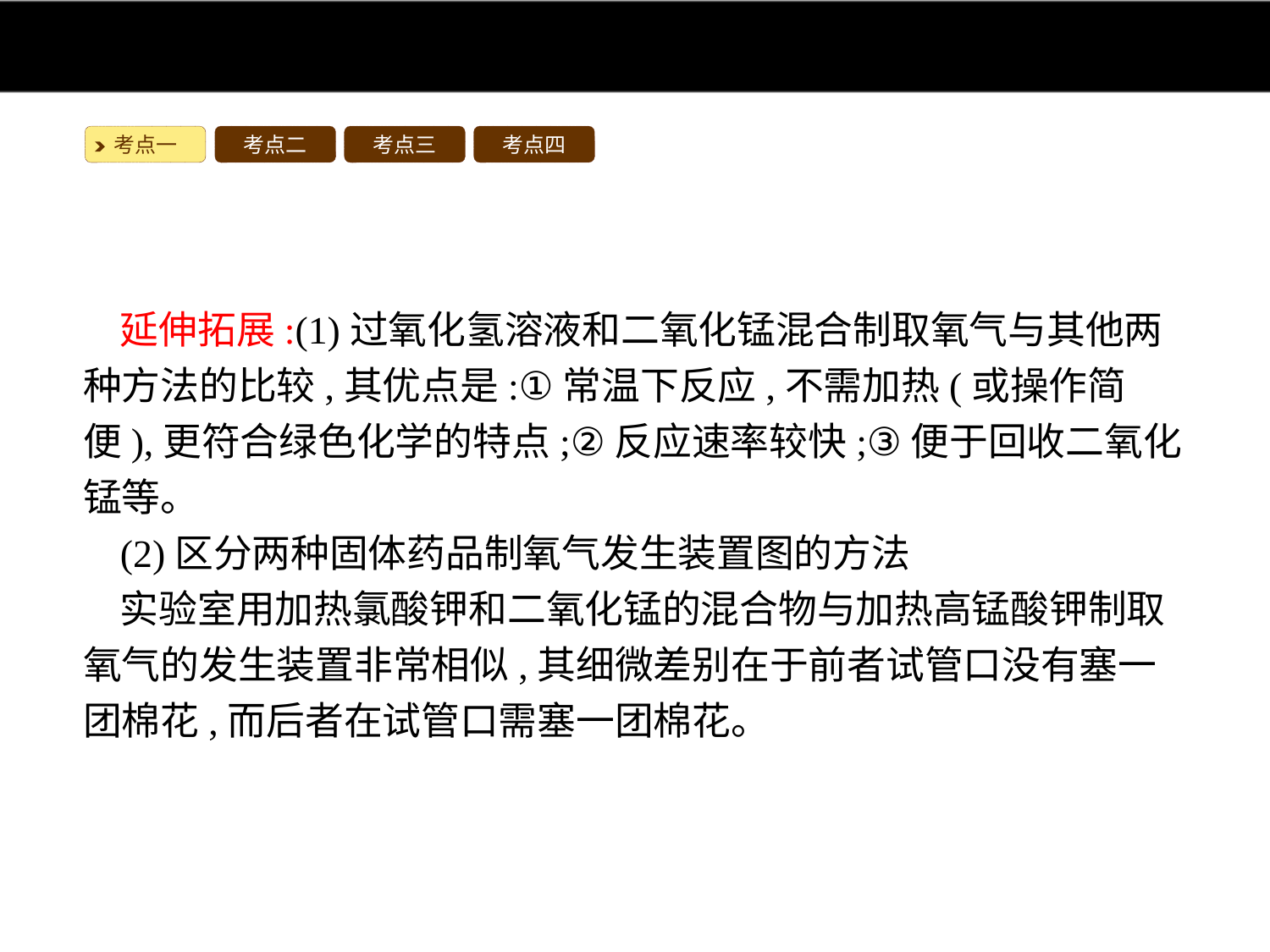

考点一
考点二
考点三
考点四

延伸拓展:(1)过氧化氢溶液和二氧化锰混合制取氧气与其他两种方法的比较,其优点是:①常温下反应,不需加热(或操作简便),更符合绿色化学的特点;②反应速率较快;③便于回收二氧化锰等。
(2)区分两种固体药品制氧气发生装置图的方法
实验室用加热氯酸钾和二氧化锰的混合物与加热高锰酸钾制取氧气的发生装置非常相似,其细微差别在于前者试管口没有塞一团棉花,而后者在试管口需塞一团棉花。